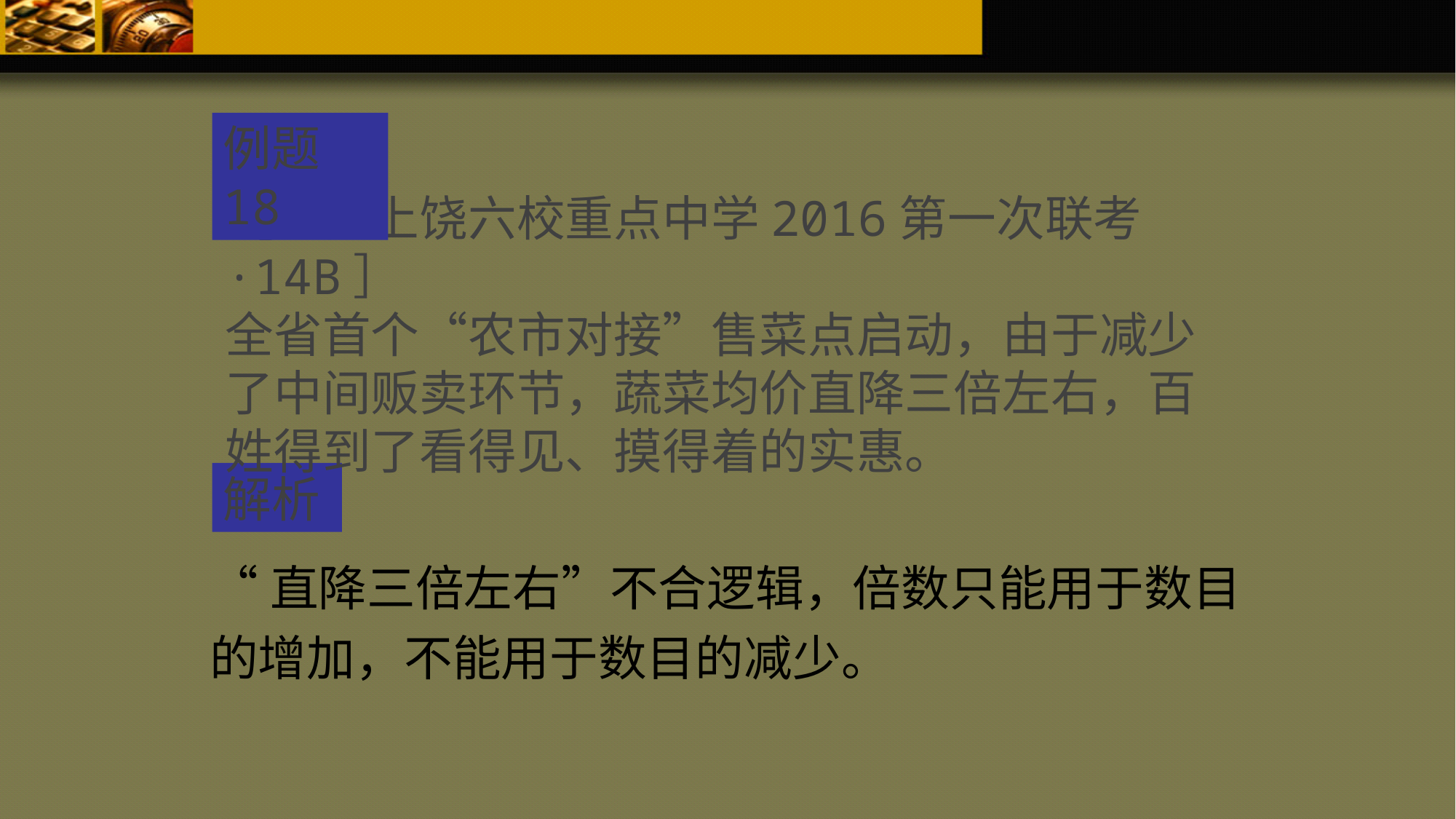

例题18
［江西上饶六校重点中学2016第一次联考·14B］
全省首个“农市对接”售菜点启动，由于减少了中间贩卖环节，蔬菜均价直降三倍左右，百姓得到了看得见、摸得着的实惠。
解析
“直降三倍左右”不合逻辑，倍数只能用于数目的增加，不能用于数目的减少。